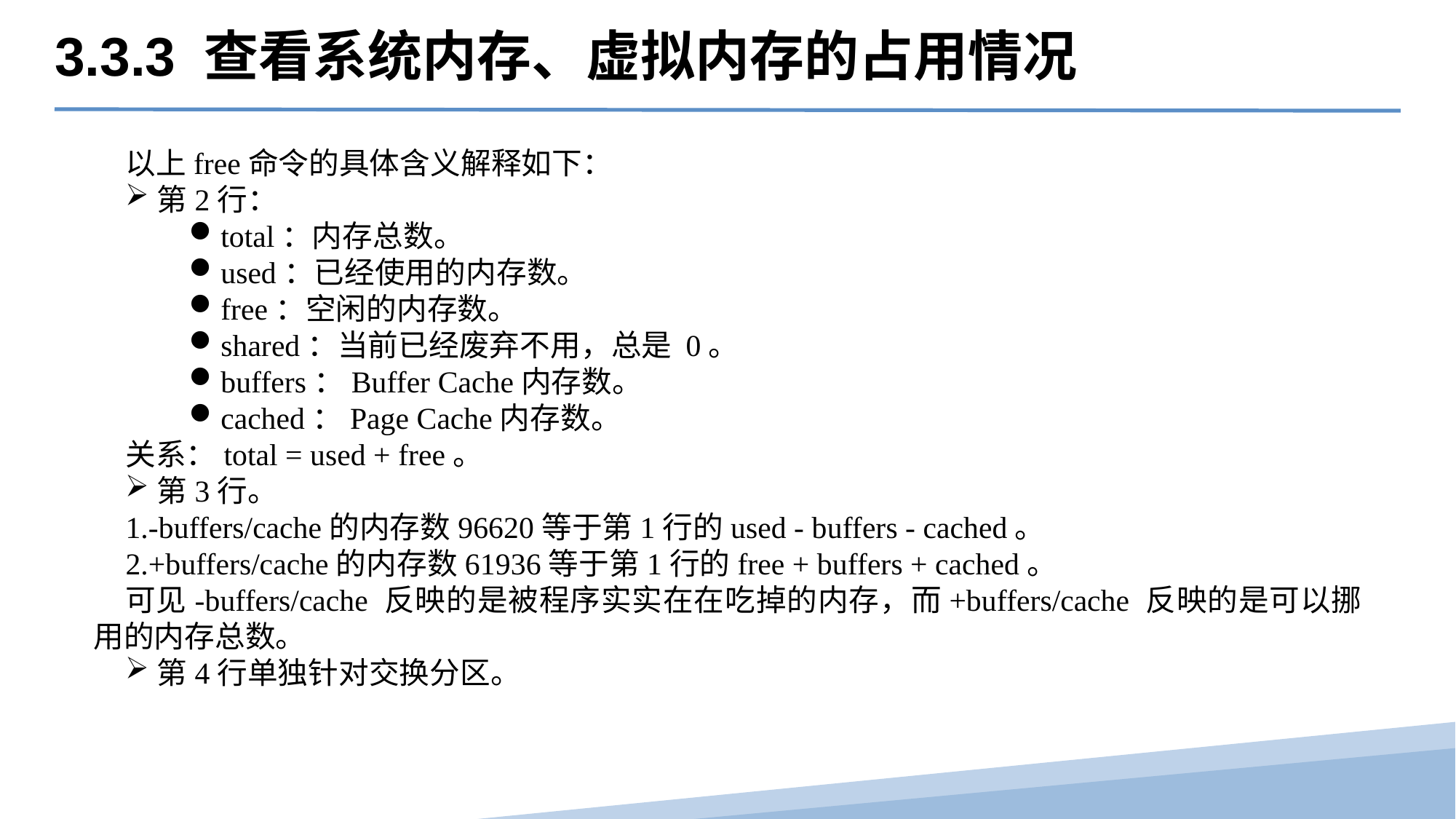

3.3.3 查看系统内存、虚拟内存的占用情况
以上free命令的具体含义解释如下：
第2行：
total：内存总数。
used：已经使用的内存数。
free：空闲的内存数。
shared：当前已经废弃不用，总是 0。
buffers：Buffer Cache内存数。
cached：Page Cache内存数。
关系：total = used + free。
第3行。
-buffers/cache的内存数96620等于第1行的used - buffers - cached。
+buffers/cache的内存数61936等于第1行的free + buffers + cached。
可见-buffers/cache 反映的是被程序实实在在吃掉的内存，而+buffers/cache 反映的是可以挪用的内存总数。
第4行单独针对交换分区。